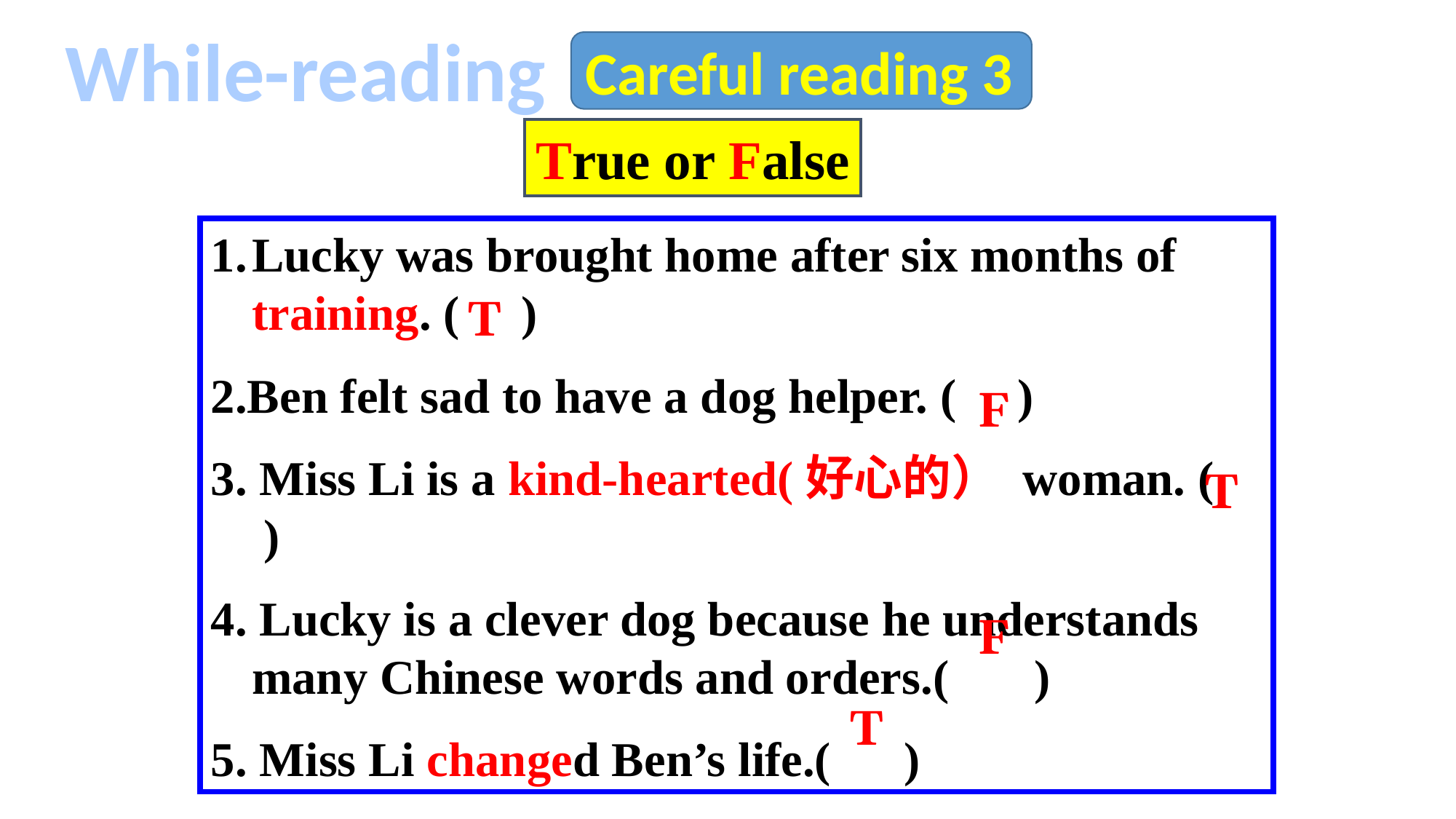

While-reading
Careful reading 3
True or False
Lucky was brought home after six months of training. (     )
2.Ben felt sad to have a dog helper. (     )
3. Miss Li is a kind-hearted(好心的） woman. (     )
4. Lucky is a clever dog because he understands many Chinese words and orders.(       )
5. Miss Li changed Ben’s life.(      )
T
F
T
F
T